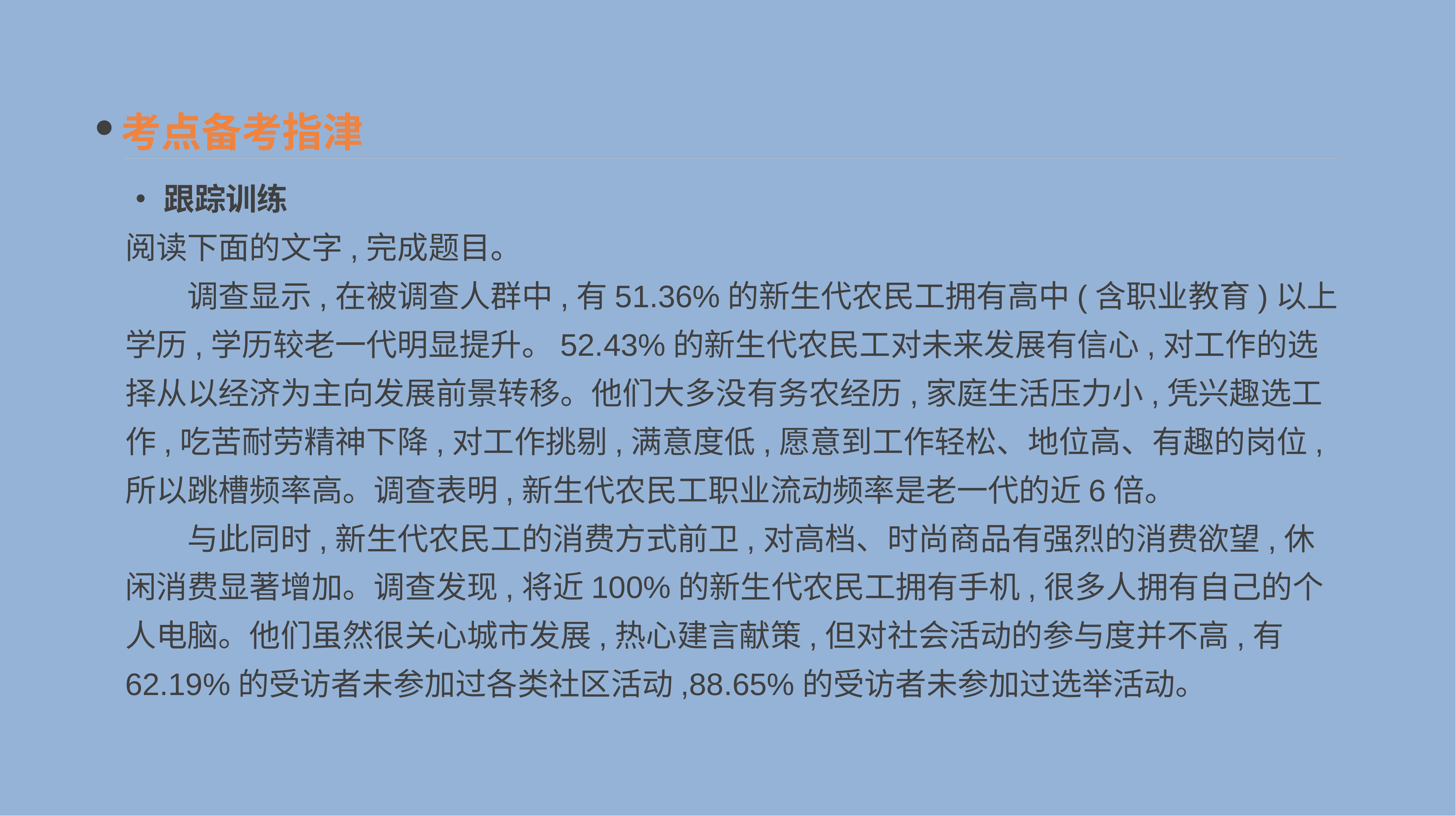

考点备考指津

•跟踪训练
阅读下面的文字,完成题目。
　　调查显示,在被调查人群中,有51.36%的新生代农民工拥有高中(含职业教育)以上学历,学历较老一代明显提升。52.43%的新生代农民工对未来发展有信心,对工作的选择从以经济为主向发展前景转移。他们大多没有务农经历,家庭生活压力小,凭兴趣选工作,吃苦耐劳精神下降,对工作挑剔,满意度低,愿意到工作轻松、地位高、有趣的岗位,所以跳槽频率高。调查表明,新生代农民工职业流动频率是老一代的近6倍。
　　与此同时,新生代农民工的消费方式前卫,对高档、时尚商品有强烈的消费欲望,休闲消费显著增加。调查发现,将近100%的新生代农民工拥有手机,很多人拥有自己的个人电脑。他们虽然很关心城市发展,热心建言献策,但对社会活动的参与度并不高,有62.19%的受访者未参加过各类社区活动,88.65%的受访者未参加过选举活动。